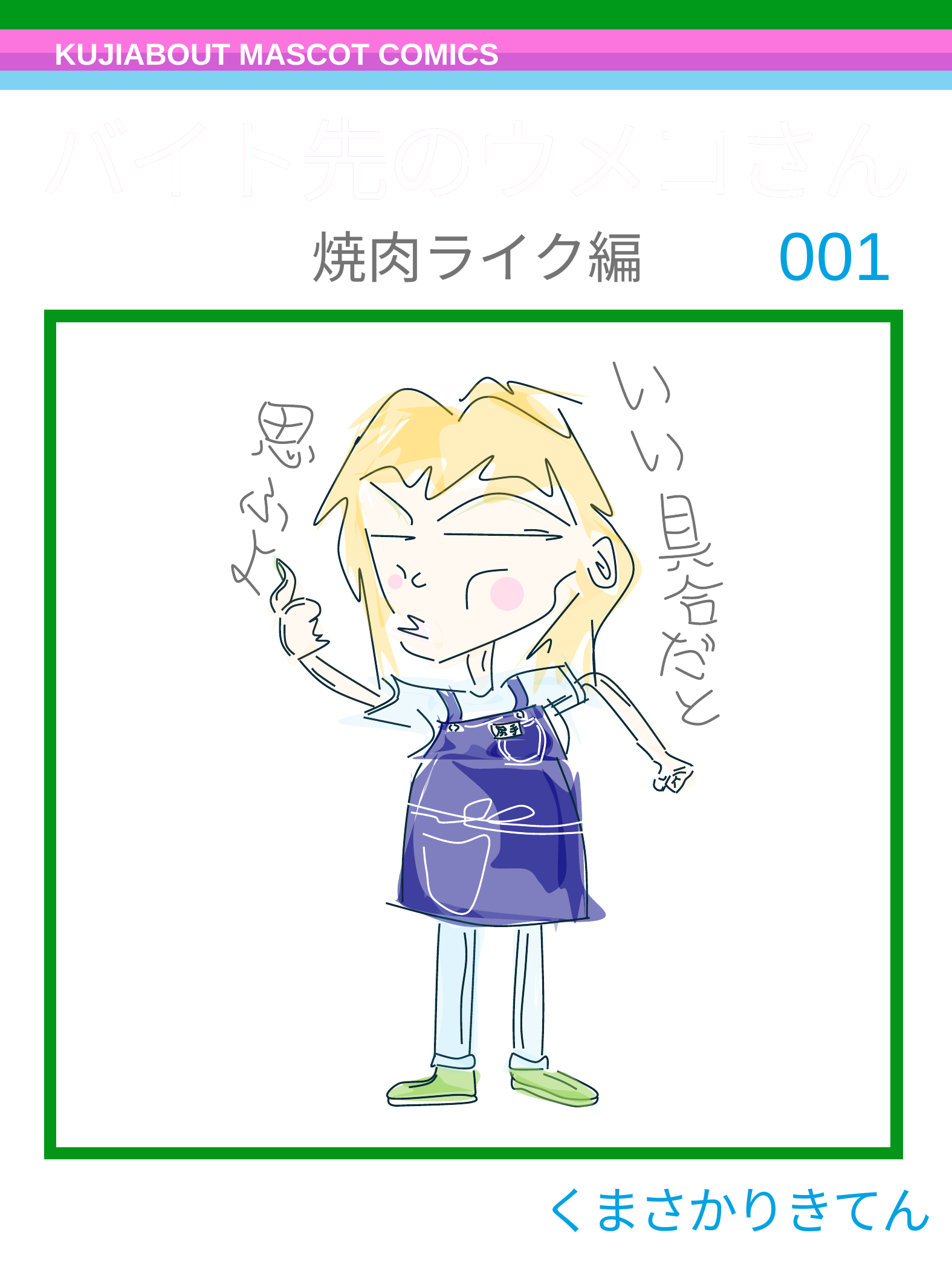

KUJIABOUT MASCOT COMICS

バイト先のウメコさん
バイト先のウメコさん
001
焼肉ライク編

くまさかりきてん